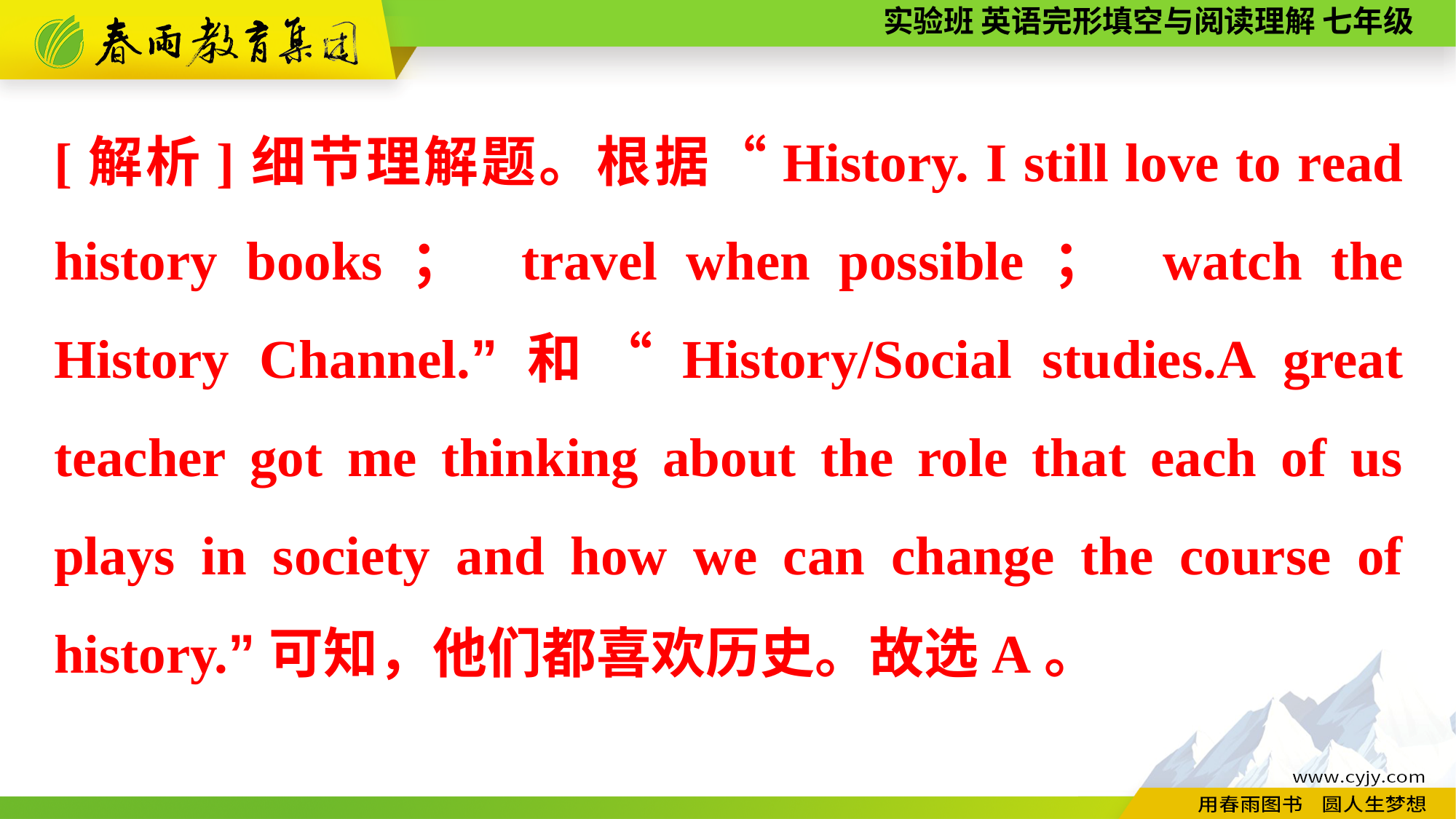

[解析]细节理解题。根据“History. I still love to read history books； travel when possible； watch the History Channel.”和“History/Social studies.A great teacher got me thinking about the role that each of us plays in society and how we can change the course of history.”可知，他们都喜欢历史。故选A。